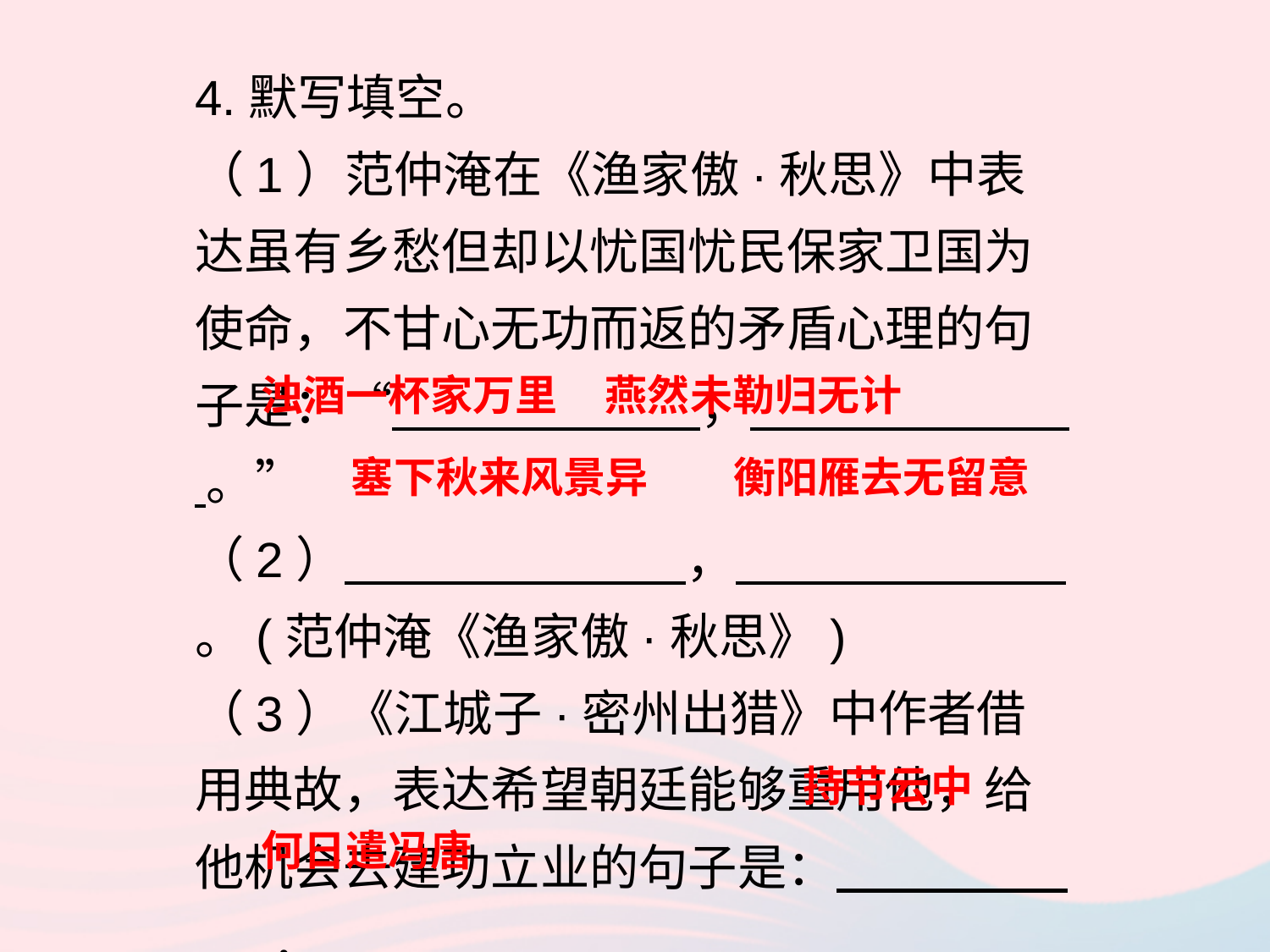

4.默写填空。
（1）范仲淹在《渔家傲·秋思》中表达虽有乡愁但却以忧国忧民保家卫国为使命，不甘心无功而返的矛盾心理的句子是：“                            ，                               。”
（2）                               ，                               。(范仲淹《渔家傲·秋思》)
（3）《江城子·密州出猎》中作者借用典故，表达希望朝廷能够重用他，给他机会去建功立业的句子是：                             ，
                               ？
浊酒一杯家万里     燕然未勒归无计
塞下秋来风景异         衡阳雁去无留意
持节云中
何日遣冯唐